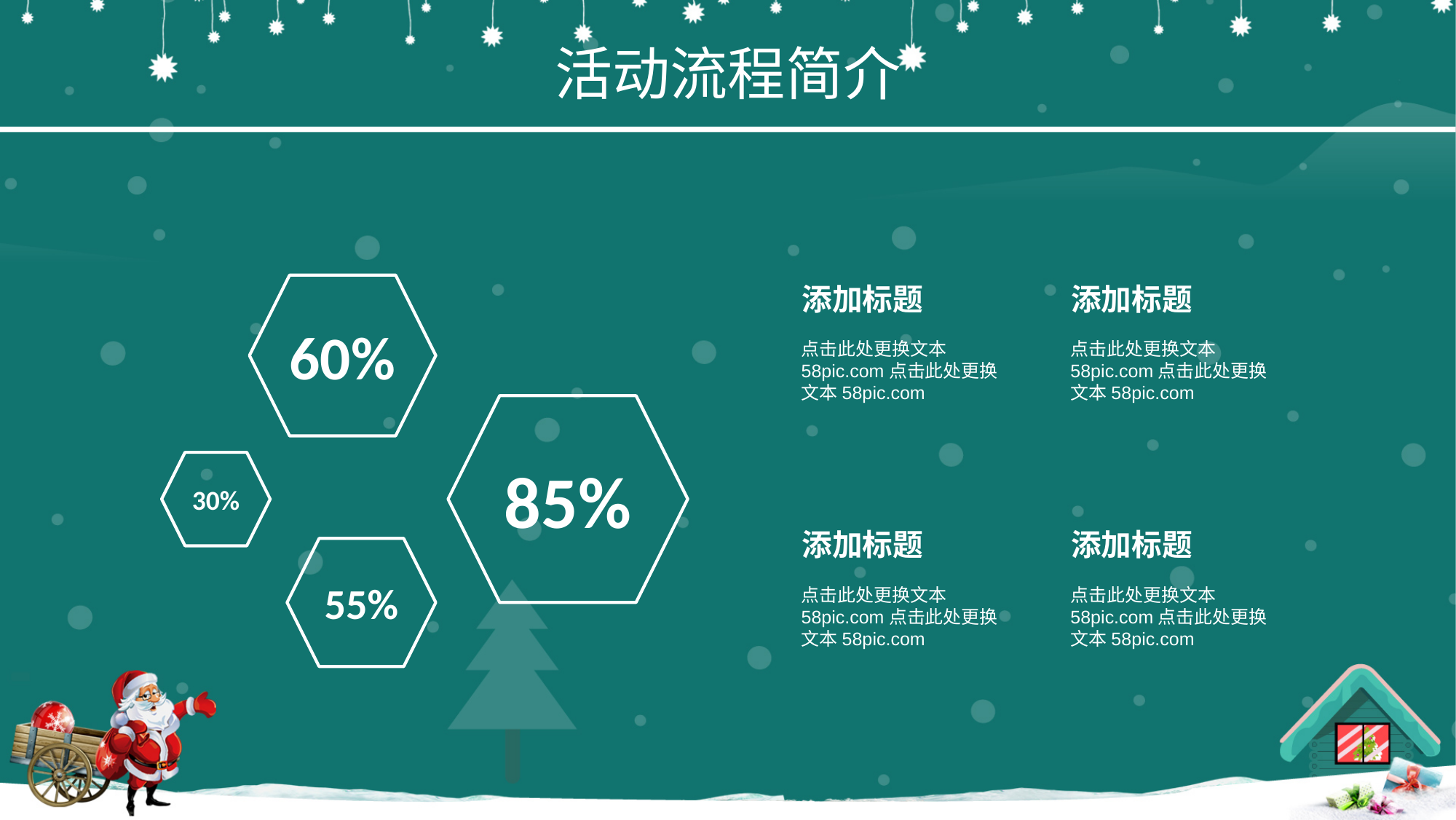

活动流程简介

添加标题
添加标题
60%
85%
30%
55%
点击此处更换文本58pic.com点击此处更换文本58pic.com
点击此处更换文本58pic.com点击此处更换文本58pic.com
添加标题
添加标题
点击此处更换文本58pic.com点击此处更换文本58pic.com
点击此处更换文本58pic.com点击此处更换文本58pic.com